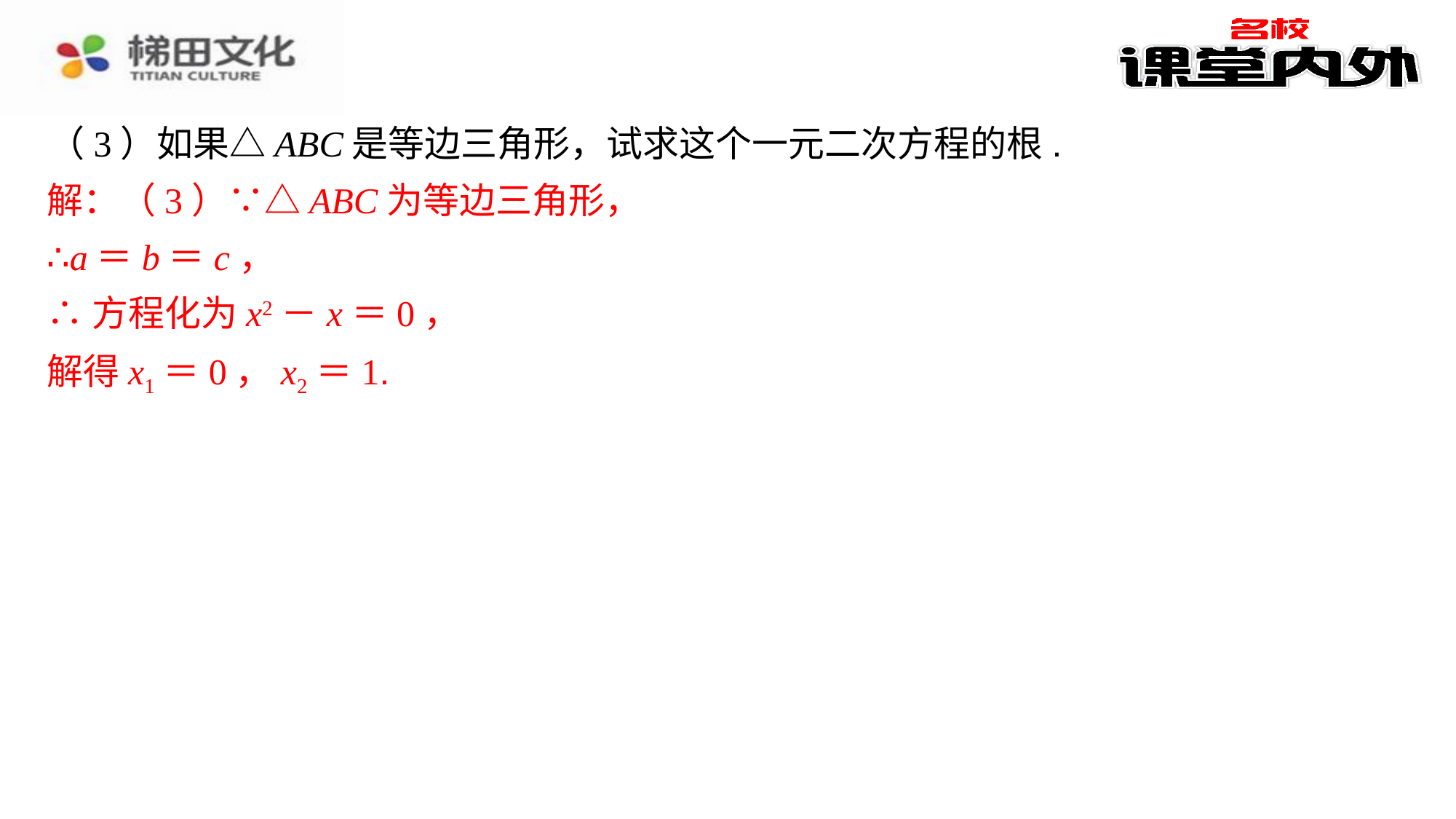

（3）如果△ABC是等边三角形，试求这个一元二次方程的根.
解：（3）∵△ABC为等边三角形，
∴a＝b＝c，
∴方程化为x2－x＝0，
解得x1＝0，x2＝1.